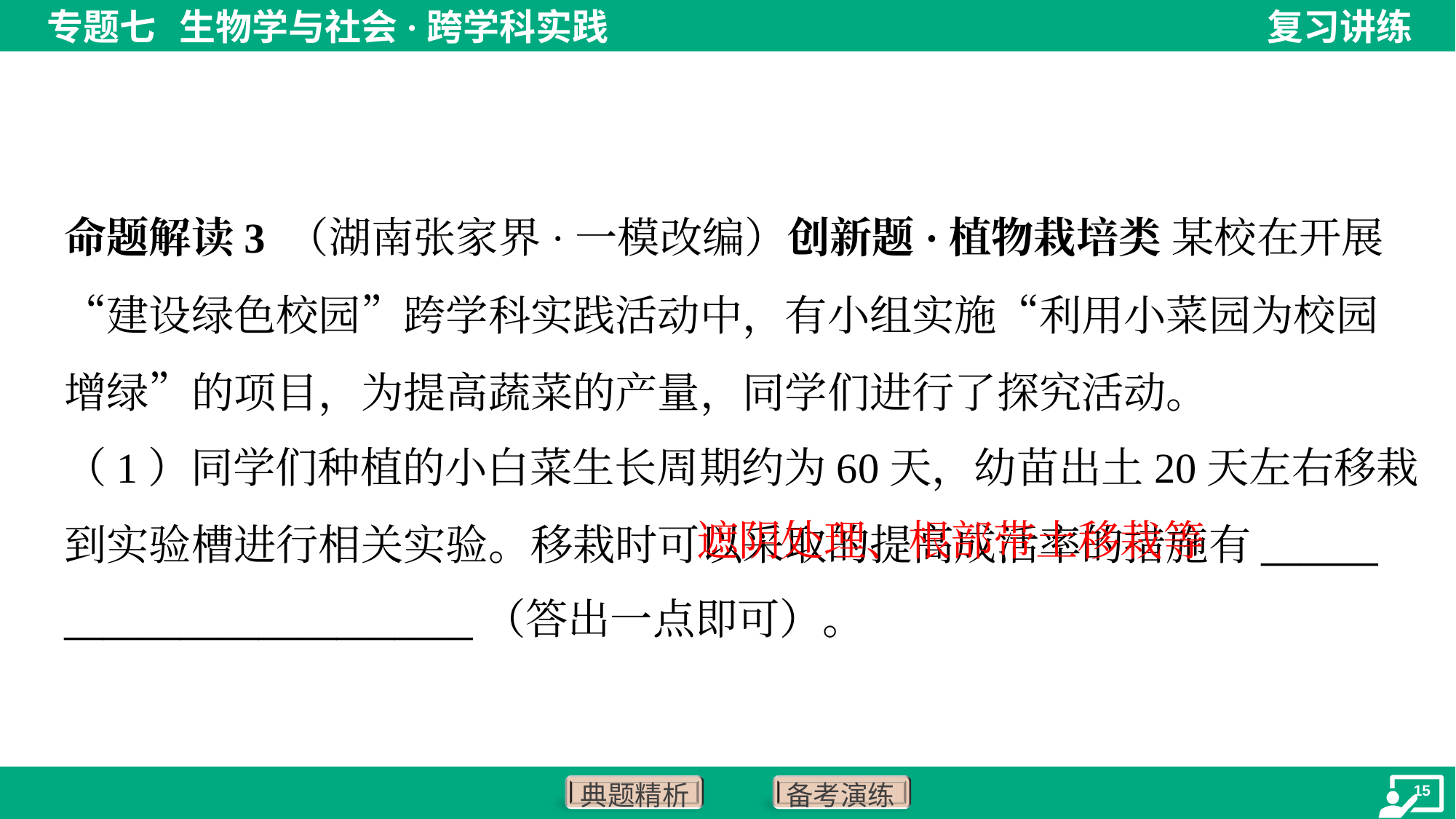

命题解读3 （湖南张家界·一模改编）创新题·植物栽培类 某校在开展“建设绿色校园”跨学科实践活动中，有小组实施“利用小菜园为校园增绿”的项目，为提高蔬菜的产量，同学们进行了探究活动。
（1）同学们种植的小白菜生长周期约为60天，幼苗出土20天左右移栽
到实验槽进行相关实验。移栽时可以采取的提高成活率的措施有______
_____________________（答出一点即可）。
                                                         遮阴处理、根部带土移栽等